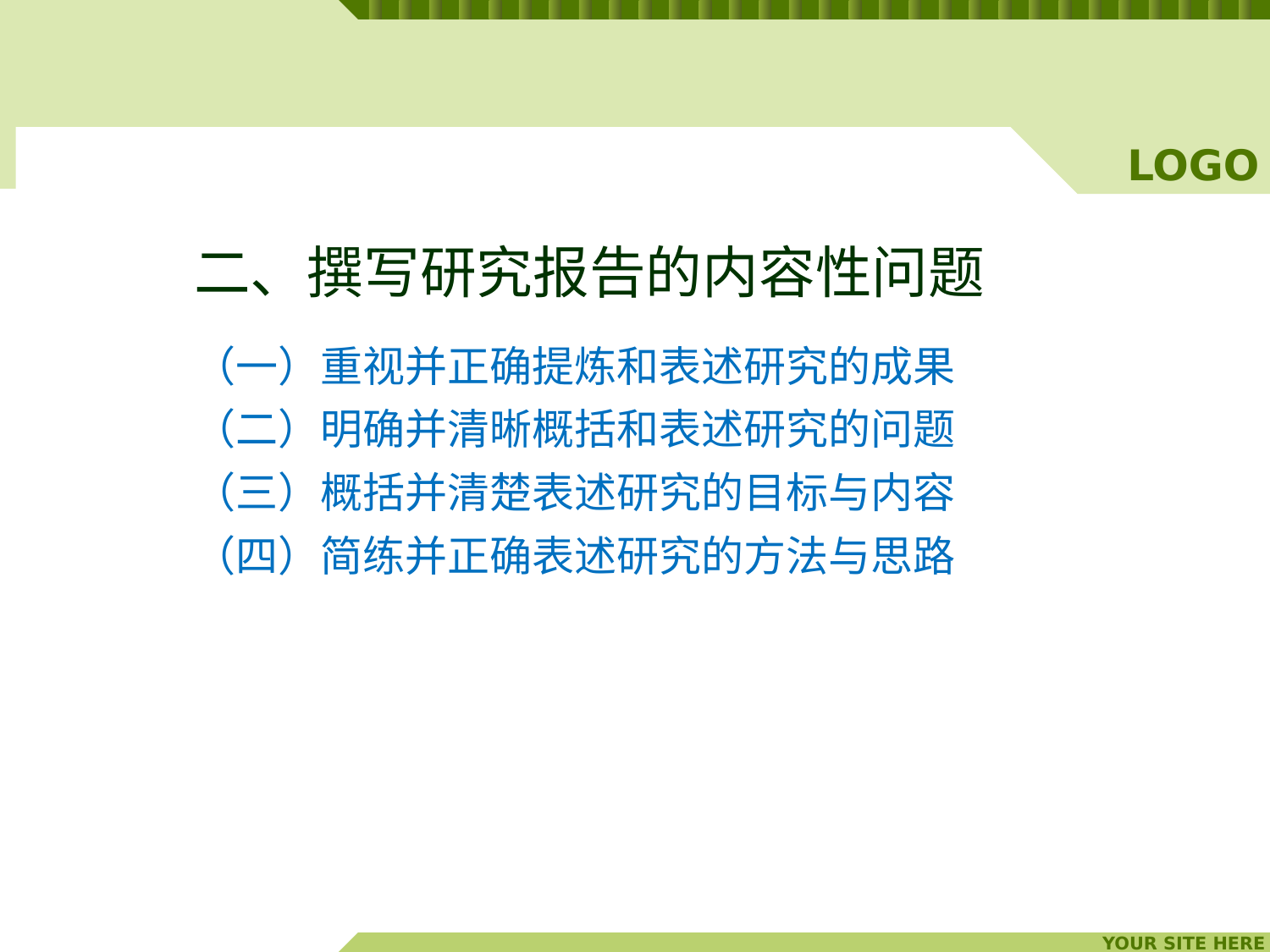

# 二、撰写研究报告的内容性问题
（一）重视并正确提炼和表述研究的成果
（二）明确并清晰概括和表述研究的问题
（三）概括并清楚表述研究的目标与内容
（四）简练并正确表述研究的方法与思路